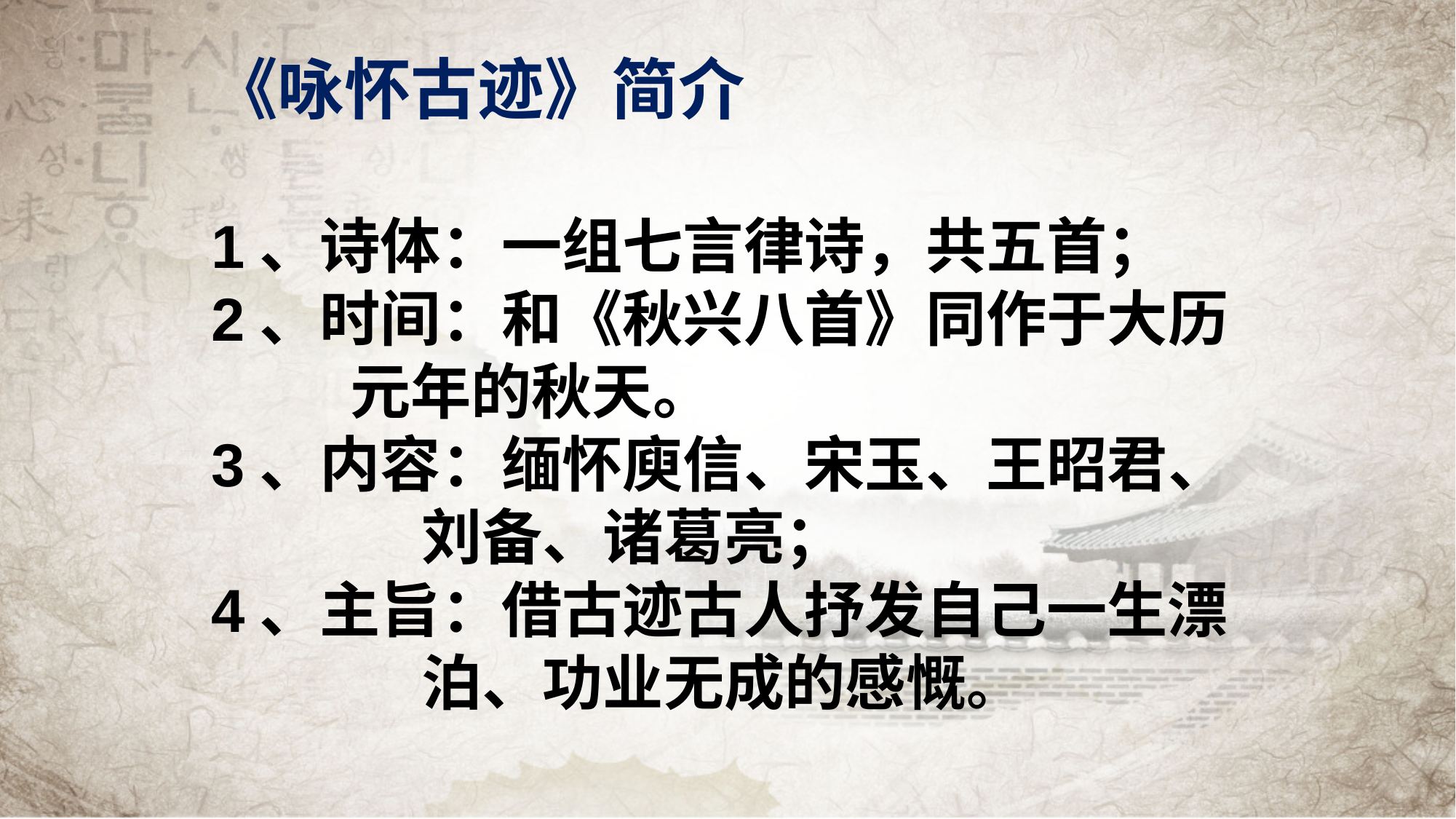

《咏怀古迹》简介

1、诗体：一组七言律诗，共五首；
2、时间：和《秋兴八首》同作于大历
         元年的秋天。
3、内容：缅怀庾信、宋玉、王昭君、　　　　　刘备、诸葛亮；
4、主旨：借古迹古人抒发自己一生漂　　　　　泊、功业无成的感慨。